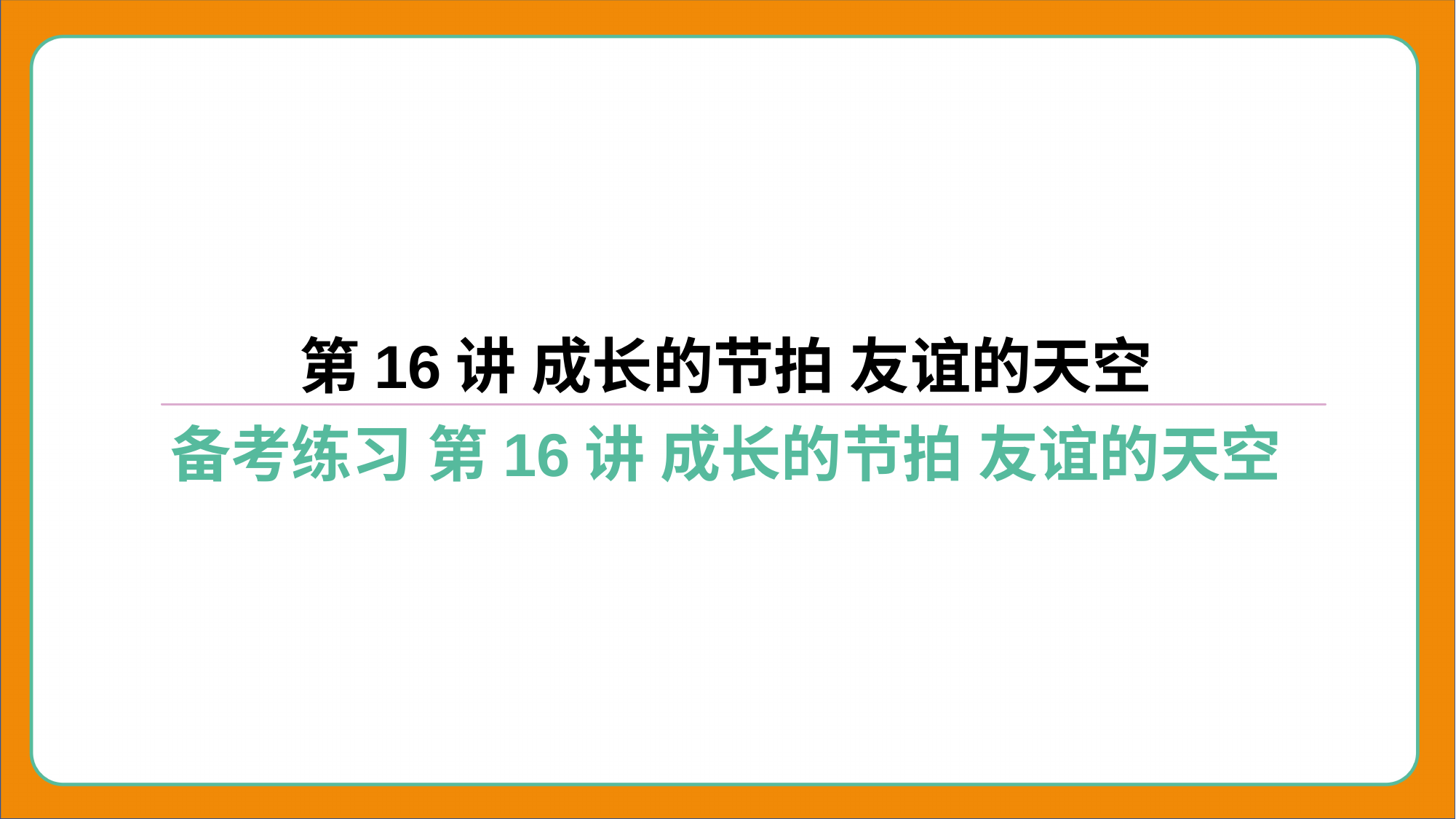

第16讲 成长的节拍 友谊的天空
备考练习 第16讲 成长的节拍 友谊的天空